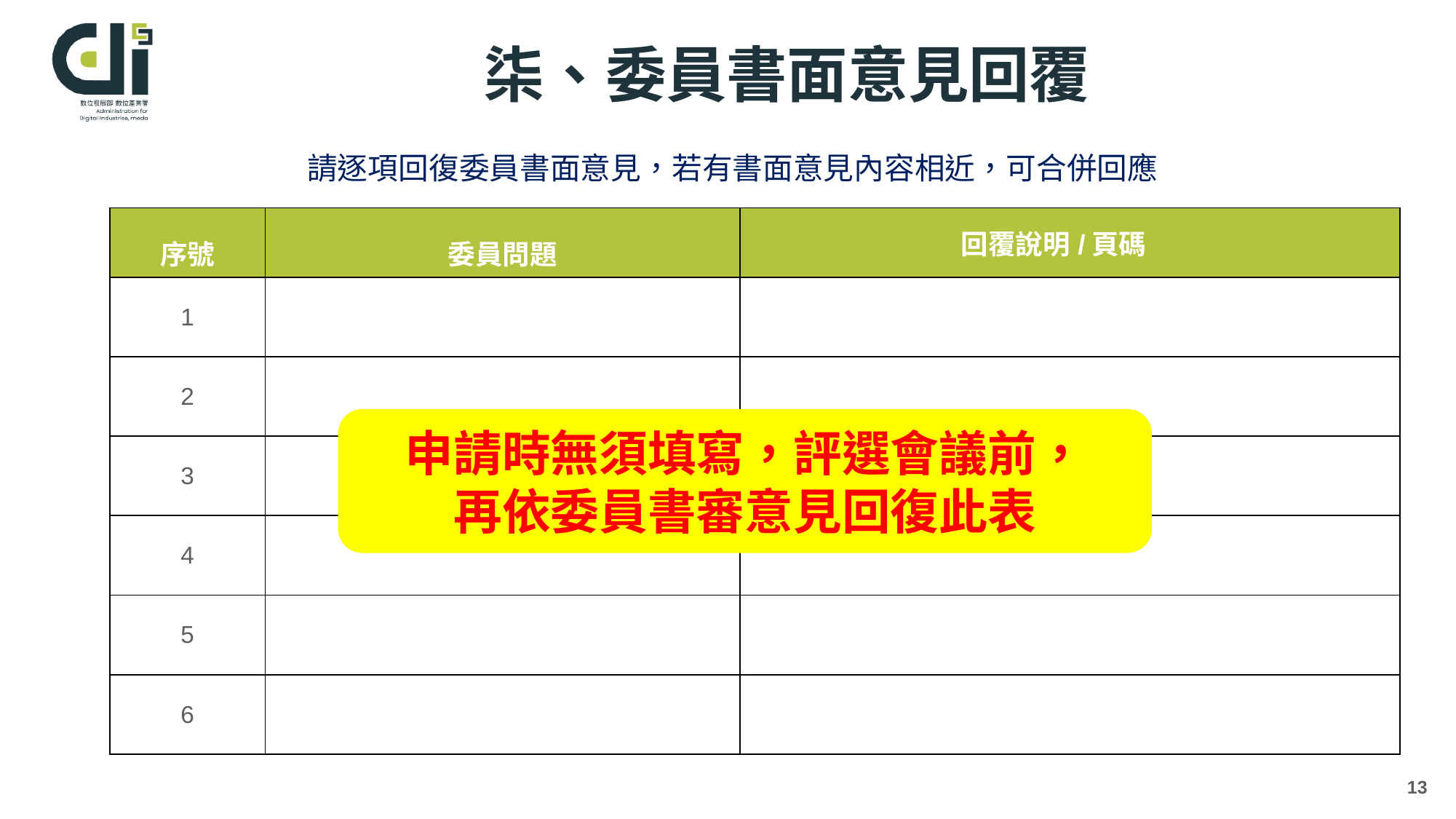

柒、委員書面意見回覆
請逐項回復委員書面意見，若有書面意見內容相近，可合併回應
| 序號 | 委員問題 | 回覆說明/頁碼 |
| --- | --- | --- |
| 1 |  |  |
| 2 |  |  |
| 3 |  |  |
| 4 |  |  |
| 5 |  |  |
| 6 |  |  |
申請時無須填寫，評選會議前，
再依委員書審意見回復此表
13